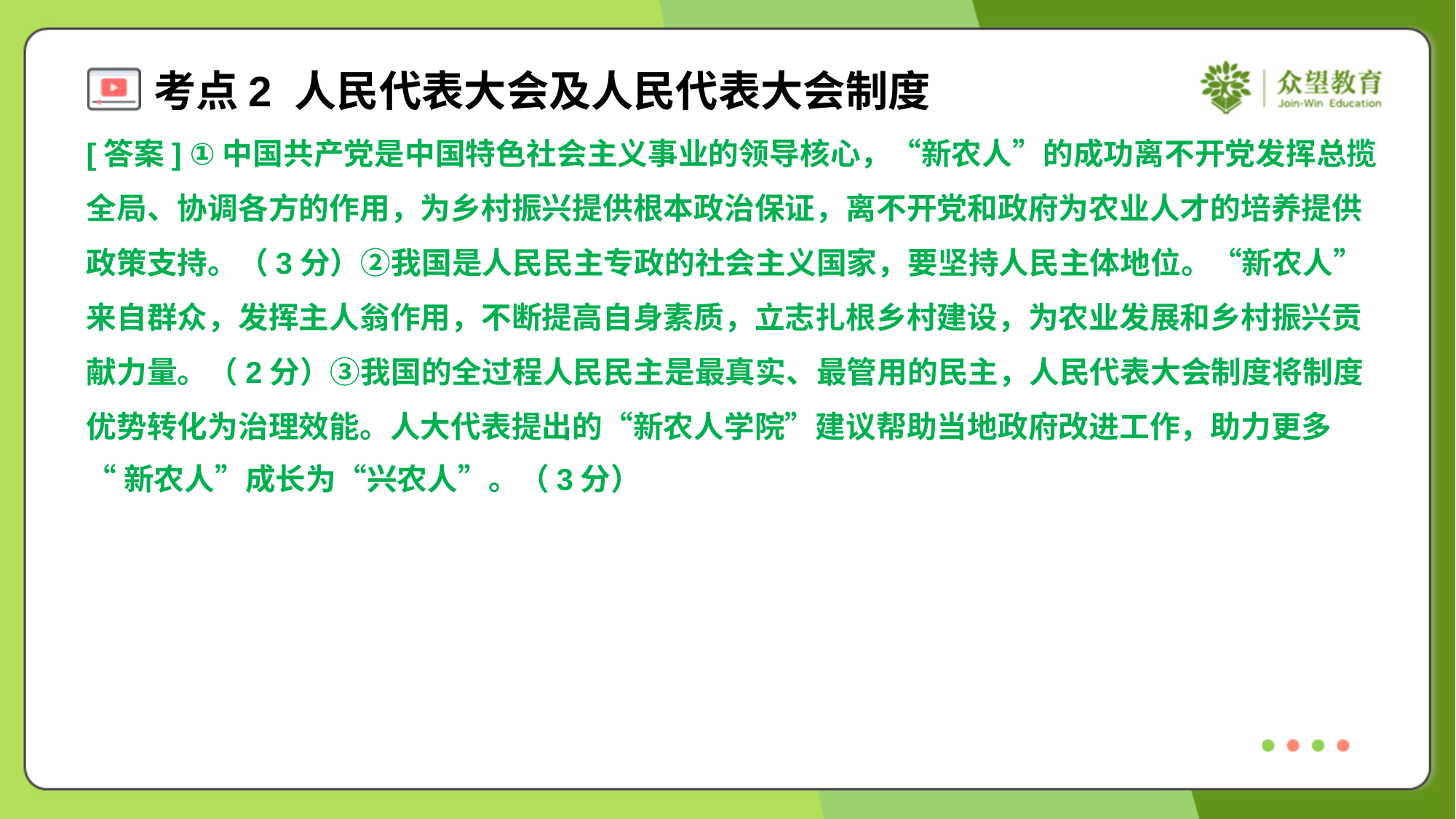

[答案] ①中国共产党是中国特色社会主义事业的领导核心，“新农人”的成功离不开党发挥总揽
全局、协调各方的作用，为乡村振兴提供根本政治保证，离不开党和政府为农业人才的培养提供
政策支持。（3分）②我国是人民民主专政的社会主义国家，要坚持人民主体地位。“新农人”
来自群众，发挥主人翁作用，不断提高自身素质，立志扎根乡村建设，为农业发展和乡村振兴贡
献力量。（2分）③我国的全过程人民民主是最真实、最管用的民主，人民代表大会制度将制度
优势转化为治理效能。人大代表提出的“新农人学院”建议帮助当地政府改进工作，助力更多
“新农人”成长为“兴农人”。（3分）